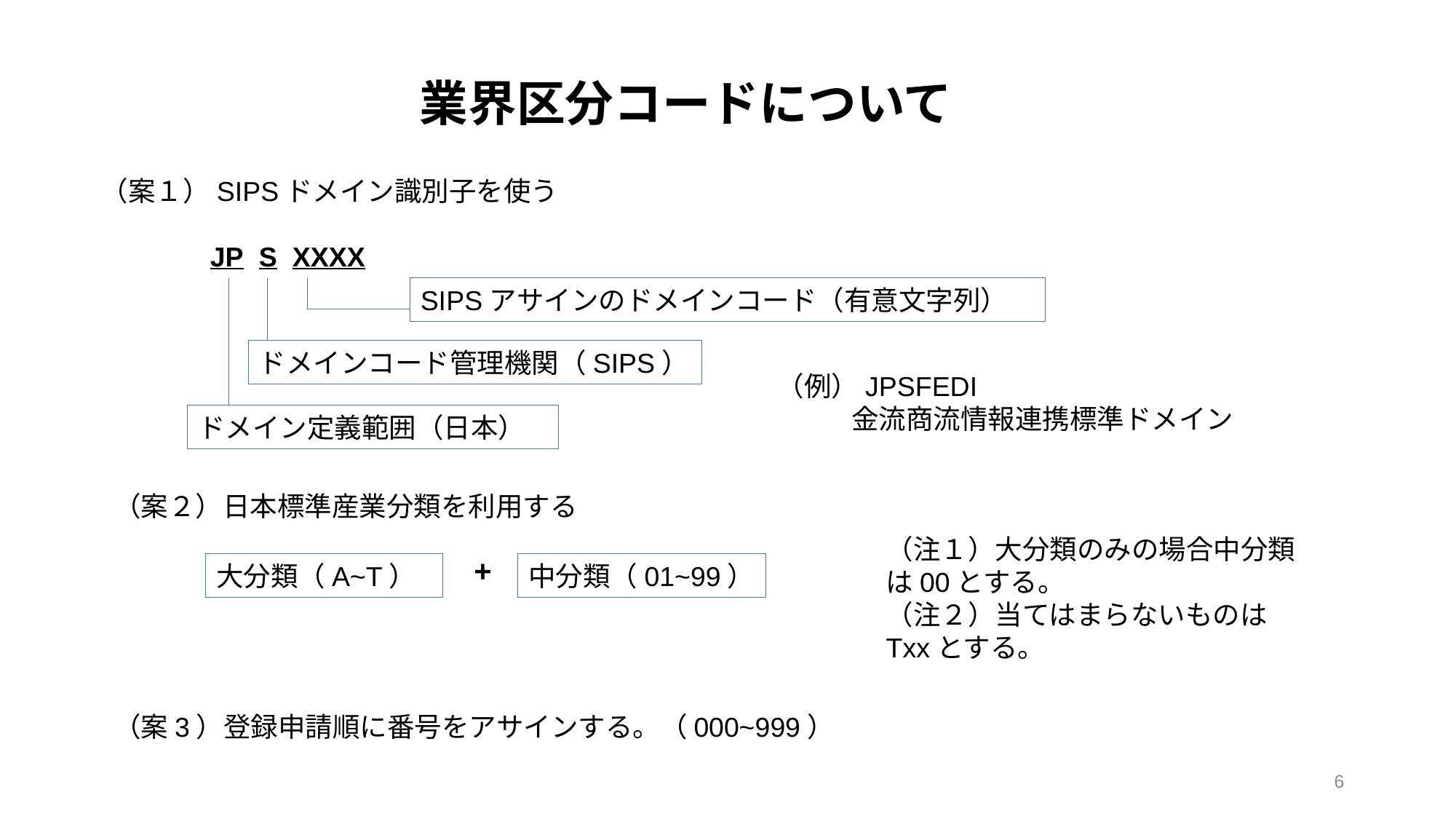

業界区分コードについて
（案１）SIPSドメイン識別子を使う

	JP  S  XXXX

SIPSアサインのドメインコード（有意文字列）
ドメインコード管理機関（SIPS）
（例）JPSFEDI
           金流商流情報連携標準ドメイン
ドメイン定義範囲（日本）
（案２）日本標準産業分類を利用する
（注１）大分類のみの場合中分類は00とする。
（注２）当てはまらないものはTxxとする。
+
大分類（A~T）
中分類（01~99）
（案3）登録申請順に番号をアサインする。（000~999）
6